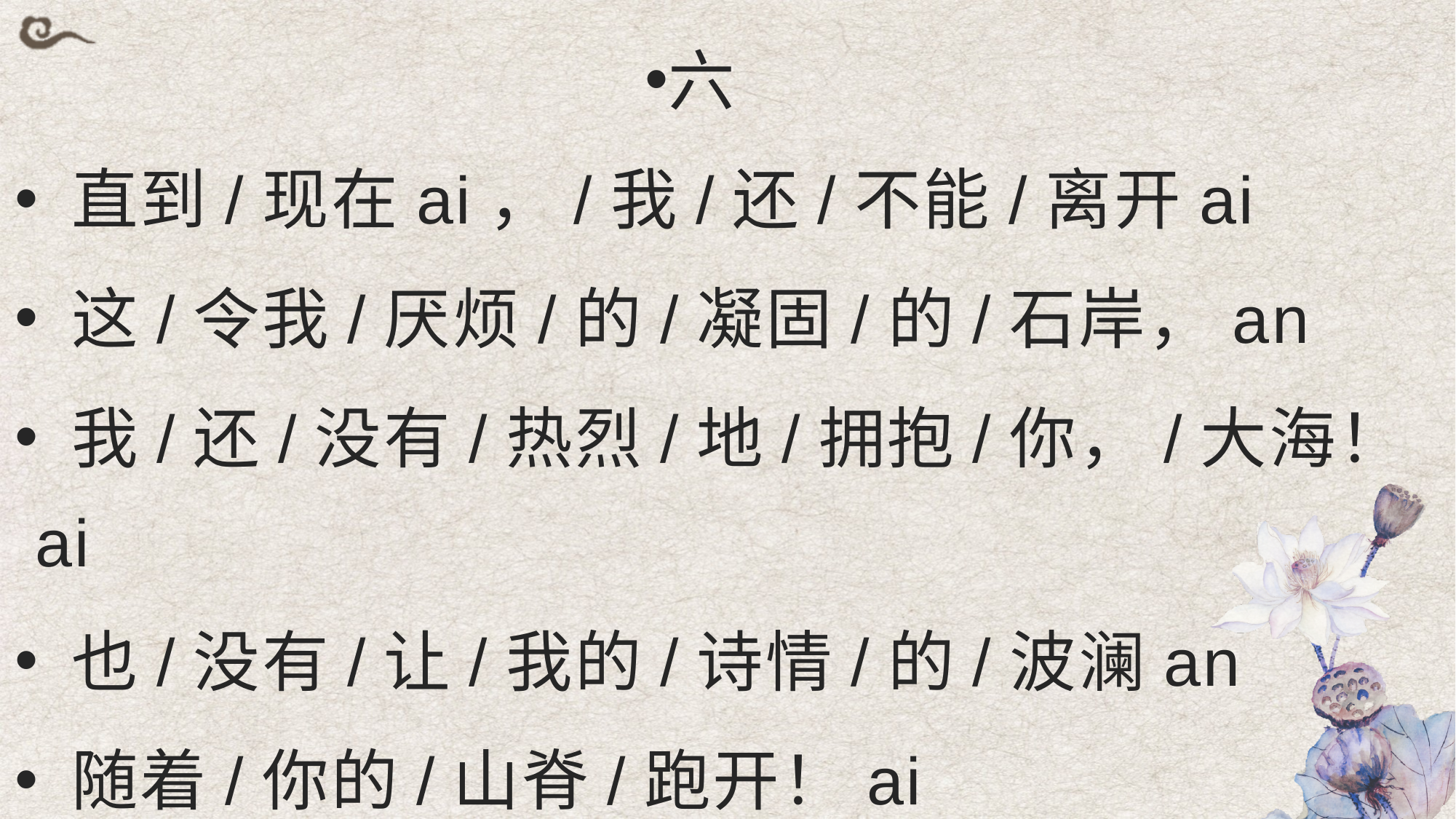

六
 直到/现在ai，/我/还/不能/离开ai
 这/令我/厌烦/的/凝固/的/石岸，an
 我/还/没有/热烈/地/拥抱/你，/大海！ai
 也/没有/让/我的/诗情/的/波澜an
 随着/你的/山脊/跑开！ai
#